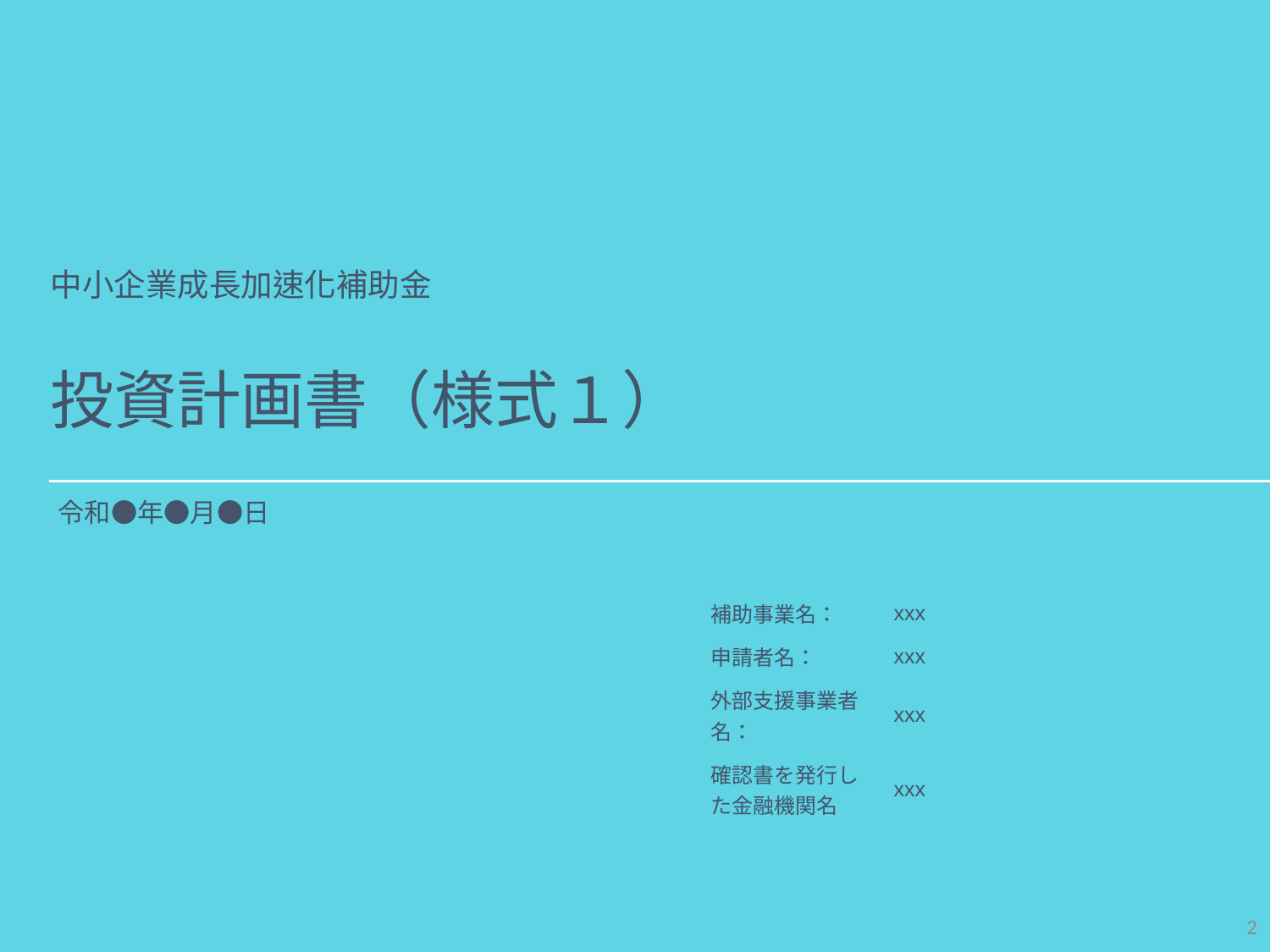

中小企業成長加速化補助金
投資計画書（様式１）
令和●年●月●日
| 補助事業名： | xxx |
| --- | --- |
| 申請者名： | xxx |
| 外部支援事業者名： | xxx |
| 確認書を発行した金融機関名 | xxx |
2